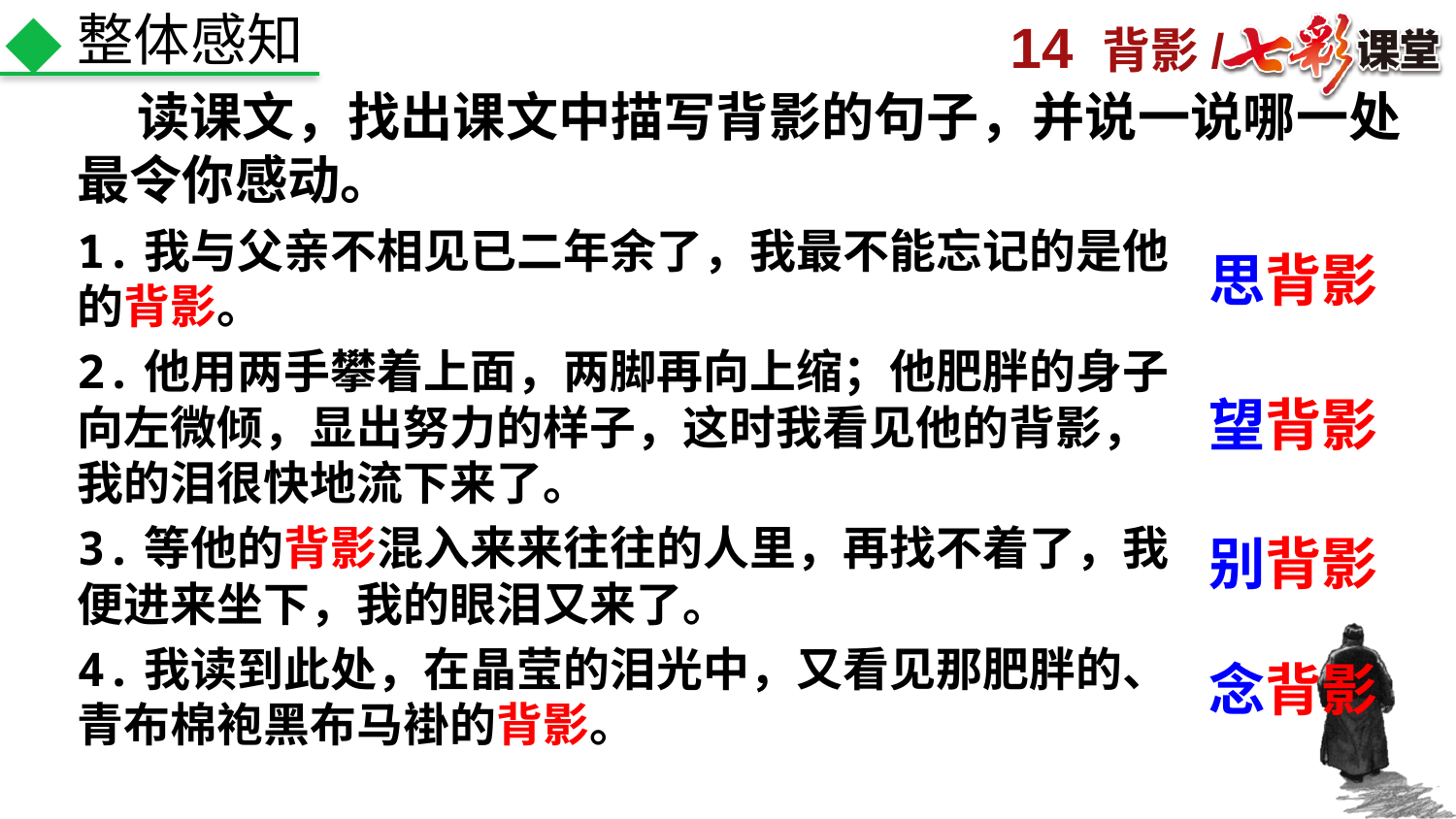

整体感知

    读课文，找出课文中描写背影的句子，并说一说哪一处最令你感动。
1.我与父亲不相见已二年余了，我最不能忘记的是他的背影。
2.他用两手攀着上面，两脚再向上缩；他肥胖的身子向左微倾，显出努力的样子，这时我看见他的背影，我的泪很快地流下来了。
3.等他的背影混入来来往往的人里，再找不着了，我便进来坐下，我的眼泪又来了。
4.我读到此处，在晶莹的泪光中，又看见那肥胖的、青布棉袍黑布马褂的背影。
思背影
望背影
别背影
念背影